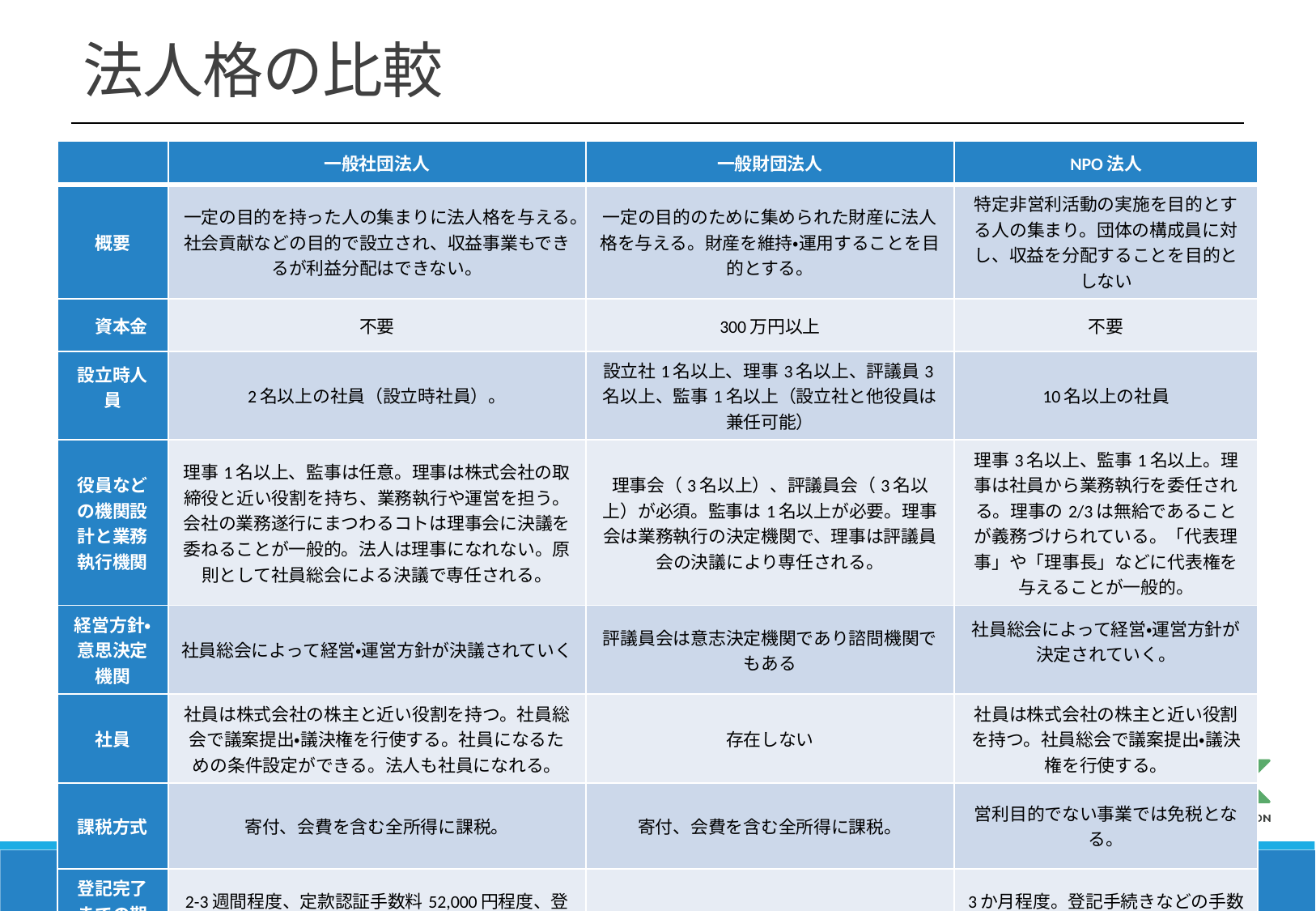

# 法人格の比較
|  | 一般社団法人 | 一般財団法人 | NPO法人 |
| --- | --- | --- | --- |
| 概要 | 一定の目的を持った人の集まりに法人格を与える。社会貢献などの目的で設立され、収益事業もできるが利益分配はできない。 | 一定の目的のために集められた財産に法人格を与える。財産を維持・運用することを目的とする。 | 特定非営利活動の実施を目的とする人の集まり。団体の構成員に対し、収益を分配することを目的としない |
| 資本金 | 不要 | 300万円以上 | 不要 |
| 設立時人員 | 2名以上の社員（設立時社員）。 | 設立社1名以上、理事3名以上、評議員3名以上、監事1名以上（設立社と他役員は兼任可能） | 10名以上の社員 |
| 役員などの機関設計と業務執行機関 | 理事1名以上、監事は任意。理事は株式会社の取締役と近い役割を持ち、業務執行や運営を担う。会社の業務遂行にまつわるコトは理事会に決議を委ねることが一般的。法人は理事になれない。原則として社員総会による決議で専任される。 | 理事会（3名以上）、評議員会（3名以上）が必須。監事は1名以上が必要。理事会は業務執行の決定機関で、理事は評議員会の決議により専任される。 | 理事3名以上、監事1名以上。理事は社員から業務執行を委任される。理事の2/3は無給であることが義務づけられている。「代表理事」や「理事長」などに代表権を与えることが一般的。 |
| 経営方針・意思決定機関 | 社員総会によって経営・運営方針が決議されていく | 評議員会は意志決定機関であり諮問機関でもある | 社員総会によって経営・運営方針が決定されていく。 |
| 社員 | 社員は株式会社の株主と近い役割を持つ。社員総会で議案提出・議決権を行使する。社員になるための条件設定ができる。法人も社員になれる。 | 存在しない | 社員は株式会社の株主と近い役割を持つ。社員総会で議案提出・議決権を行使する。 |
| 課税方式 | 寄付、会費を含む全所得に課税。 | 寄付、会費を含む全所得に課税。 | 営利目的でない事業では免税となる。 |
| 登記完了までの期間 | 2-3週間程度、定款認証手数料52,000円程度、登録免許60,000円 |  | 3か月程度。登記手続きなどの手数料は掛からない |